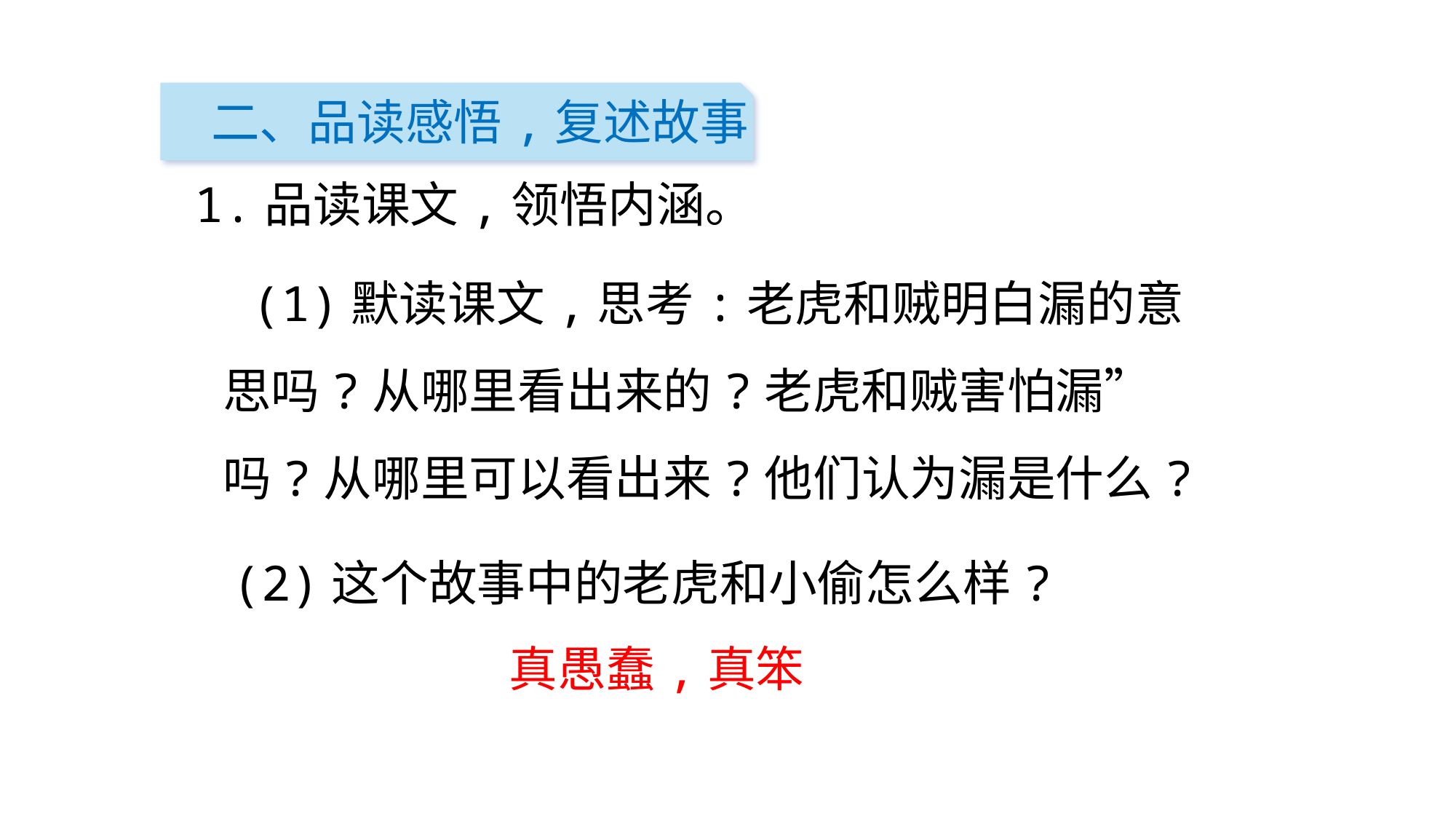

二、品读感悟,复述故事
 1.品读课文,领悟内涵。
 (1)默读课文,思考:老虎和贼明白漏的意思吗?从哪里看出来的?老虎和贼害怕漏”吗?从哪里可以看出来?他们认为漏是什么?
 (2)这个故事中的老虎和小偷怎么样?
真愚蠢,真笨